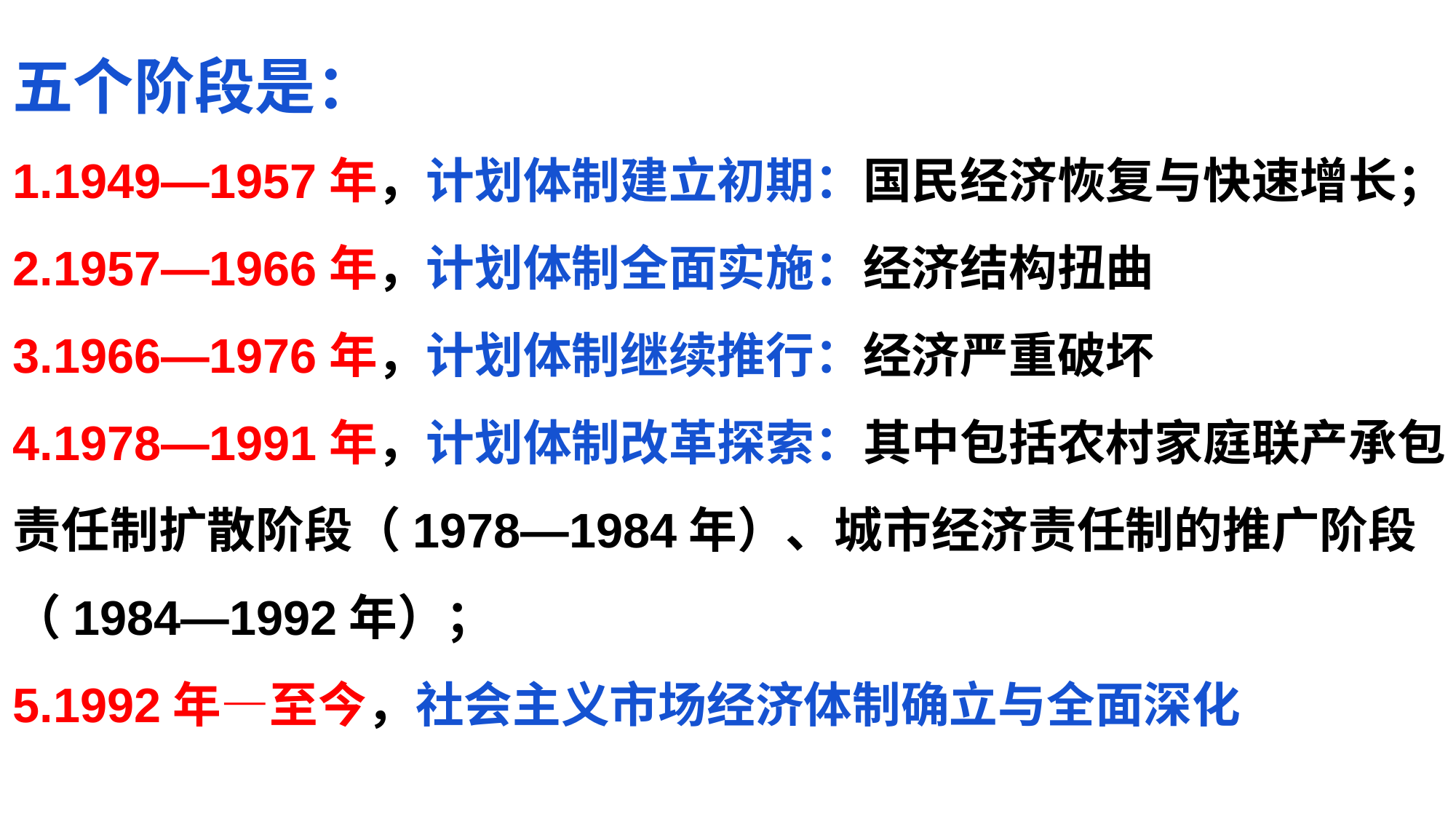

五个阶段是：
1.1949—1957年，计划体制建立初期：国民经济恢复与快速增长；
2.1957—1966年，计划体制全面实施：经济结构扭曲
3.1966—1976年，计划体制继续推行：经济严重破坏
4.1978—1991年，计划体制改革探索：其中包括农村家庭联产承包责任制扩散阶段（1978—1984年）、城市经济责任制的推广阶段（1984—1992年）；
5.1992年—至今，社会主义市场经济体制确立与全面深化